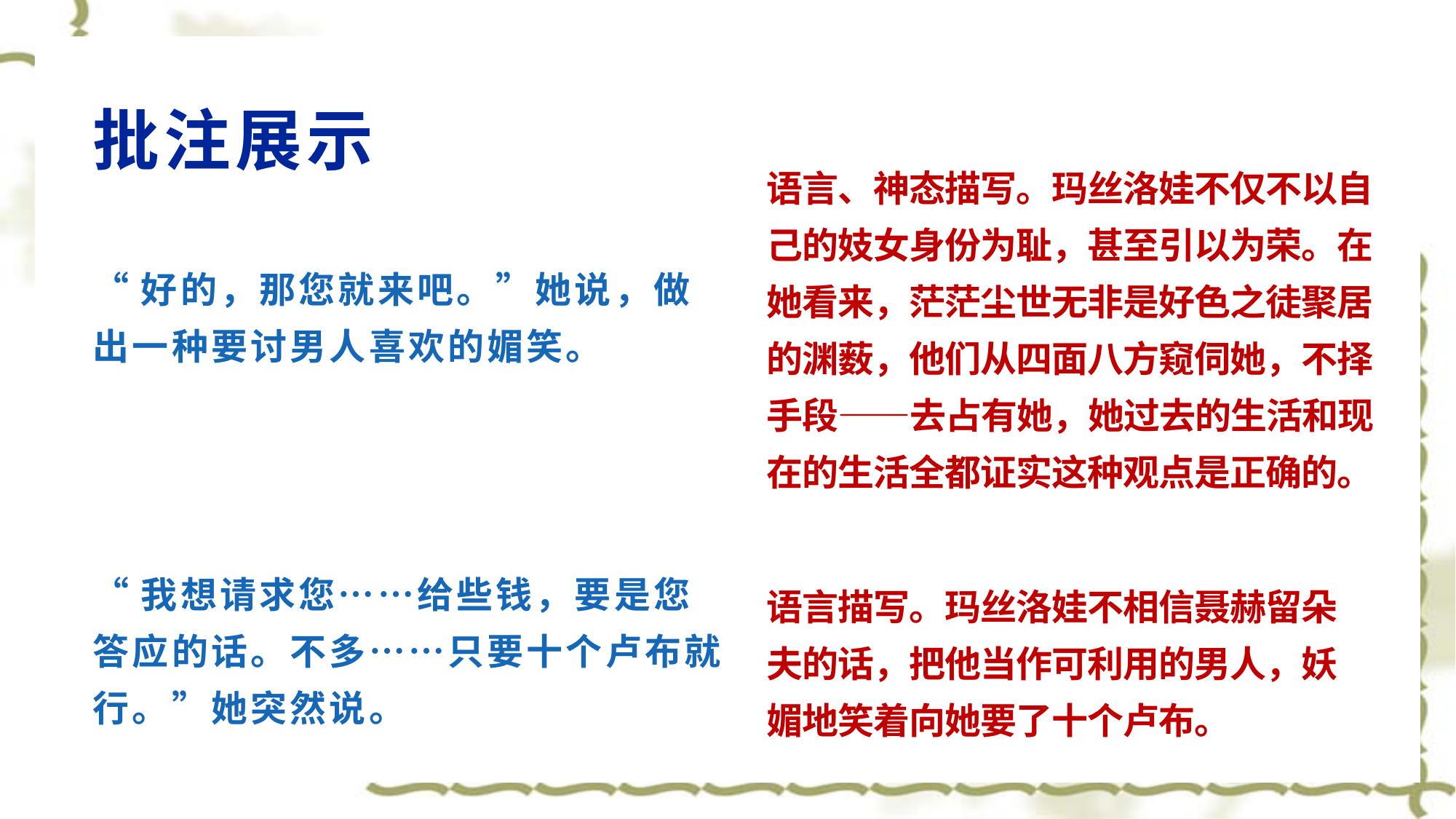

批注展示
“好的，那您就来吧。”她说，做出一种要讨男人喜欢的媚笑。
语言、神态描写。玛丝洛娃不仅不以自己的妓女身份为耻，甚至引以为荣。在她看来，茫茫尘世无非是好色之徒聚居的渊薮，他们从四面八方窥伺她，不择手段——去占有她，她过去的生活和现在的生活全都证实这种观点是正确的。
“我想请求您……给些钱，要是您答应的话。不多……只要十个卢布就行。”她突然说。
语言描写。玛丝洛娃不相信聂赫留朵夫的话，把他当作可利用的男人，妖媚地笑着向她要了十个卢布。